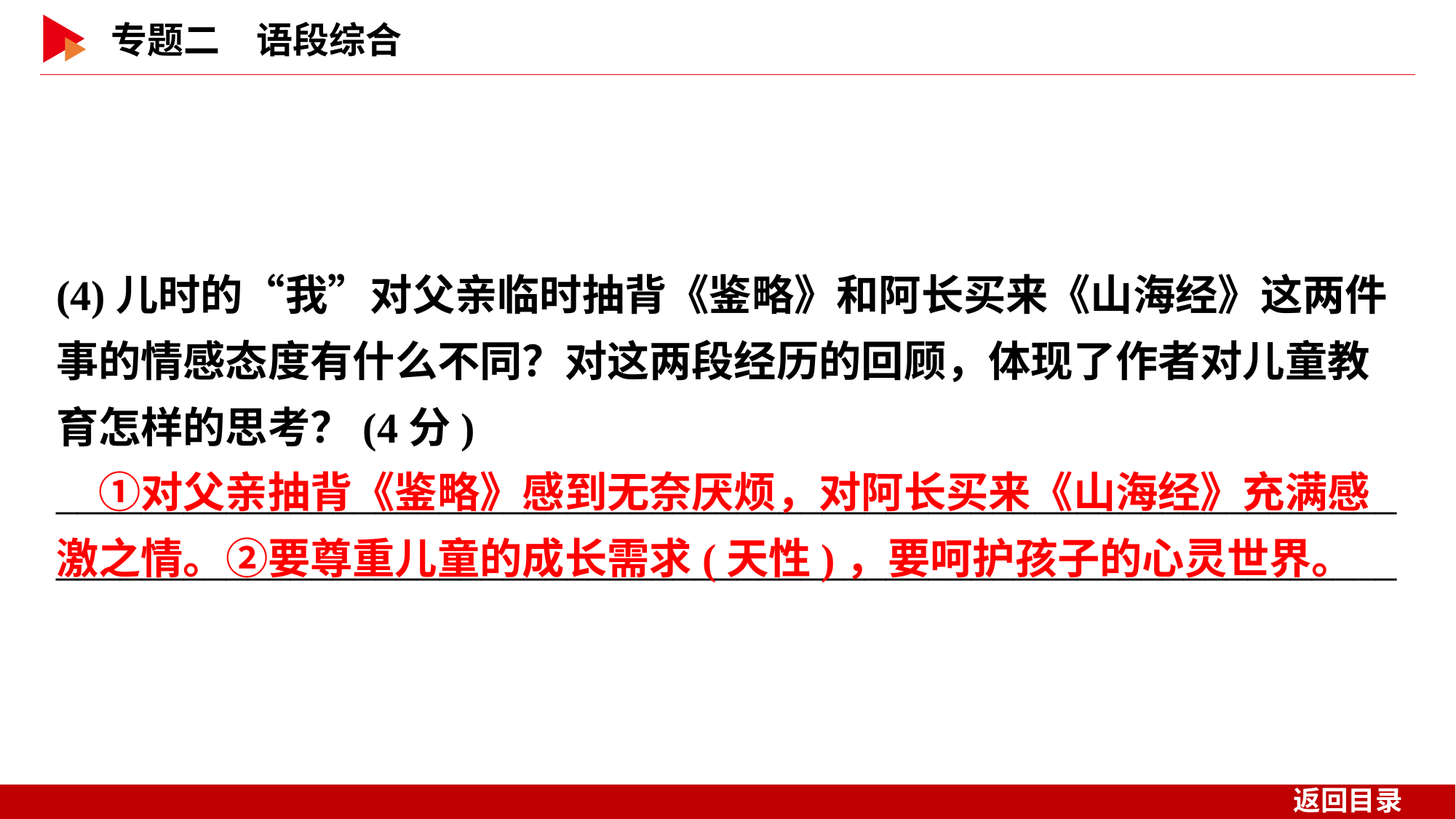

(4)儿时的“我”对父亲临时抽背《鉴略》和阿长买来《山海经》这两件事的情感态度有什么不同？对这两段经历的回顾，体现了作者对儿童教育怎样的思考？(4分)
______________________________________________________________________________________________________________________________
　①对父亲抽背《鉴略》感到无奈厌烦，对阿长买来《山海经》充满感激之情。②要尊重儿童的成长需求(天性)，要呵护孩子的心灵世界。